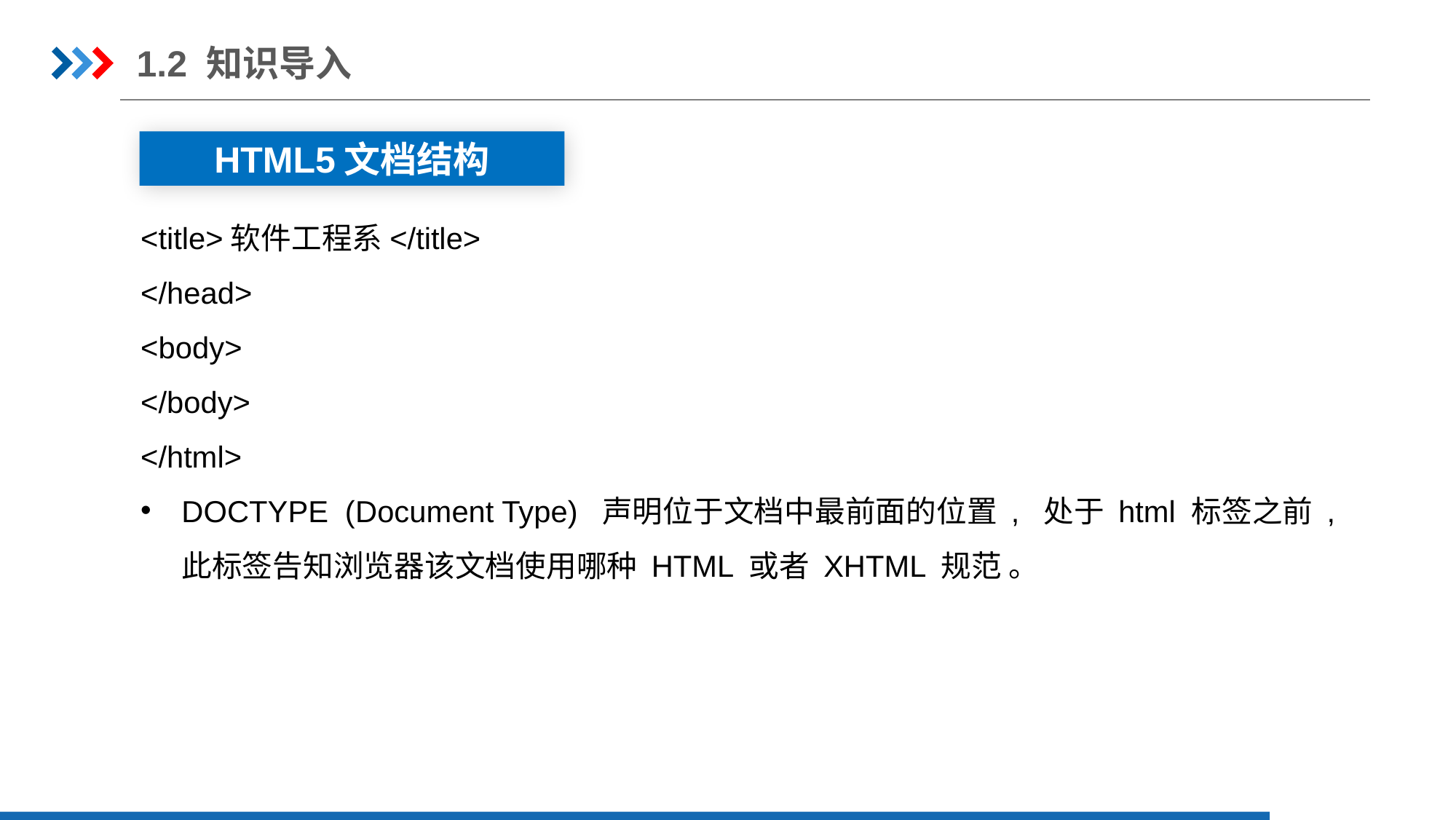

1.2 知识导入
HTML5文档结构
<title>软件工程系</title>
</head>
<body>
</body>
</html>
DOCTYPE  (Document Type)  声明位于文档中最前面的位置 ,  处于 html 标签之前 , 此标签告知浏览器该文档使用哪种 HTML 或者 XHTML 规范 。